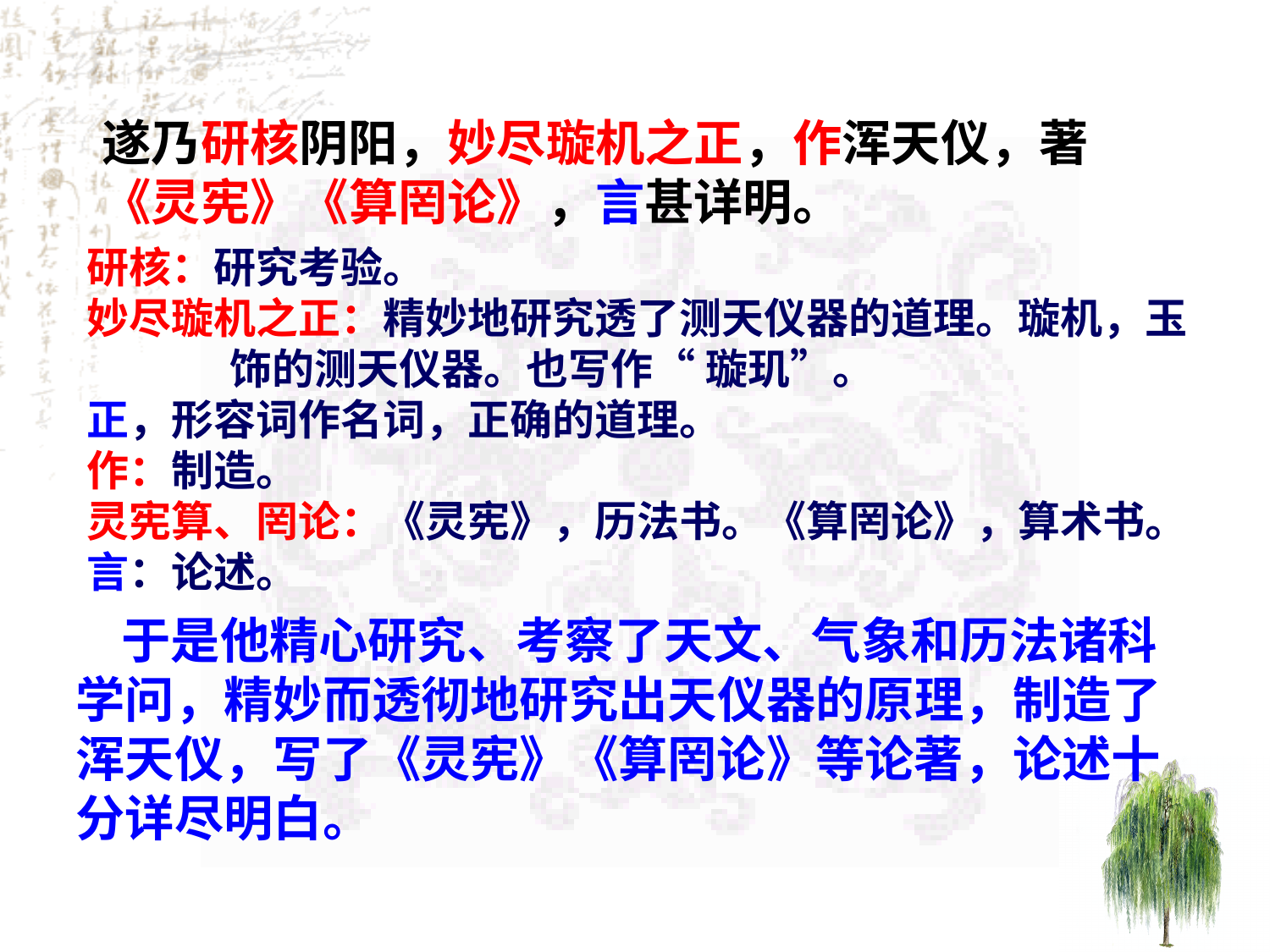

遂乃研核阴阳，妙尽璇机之正，作浑天仪，著
《灵宪》《算罔论》，言甚详明。
研核：研究考验。
妙尽璇机之正：精妙地研究透了测天仪器的道理。璇机，玉
              饰的测天仪器。也写作“ 璇玑”。
正，形容词作名词，正确的道理。
作：制造。
灵宪算、罔论：《灵宪》，历法书。《算罔论》，算术书。
言：论述。
   于是他精心研究、考察了天文、气象和历法诸科学问，精妙而透彻地研究出天仪器的原理，制造了浑天仪，写了《灵宪》《算罔论》等论著，论述十分详尽明白。